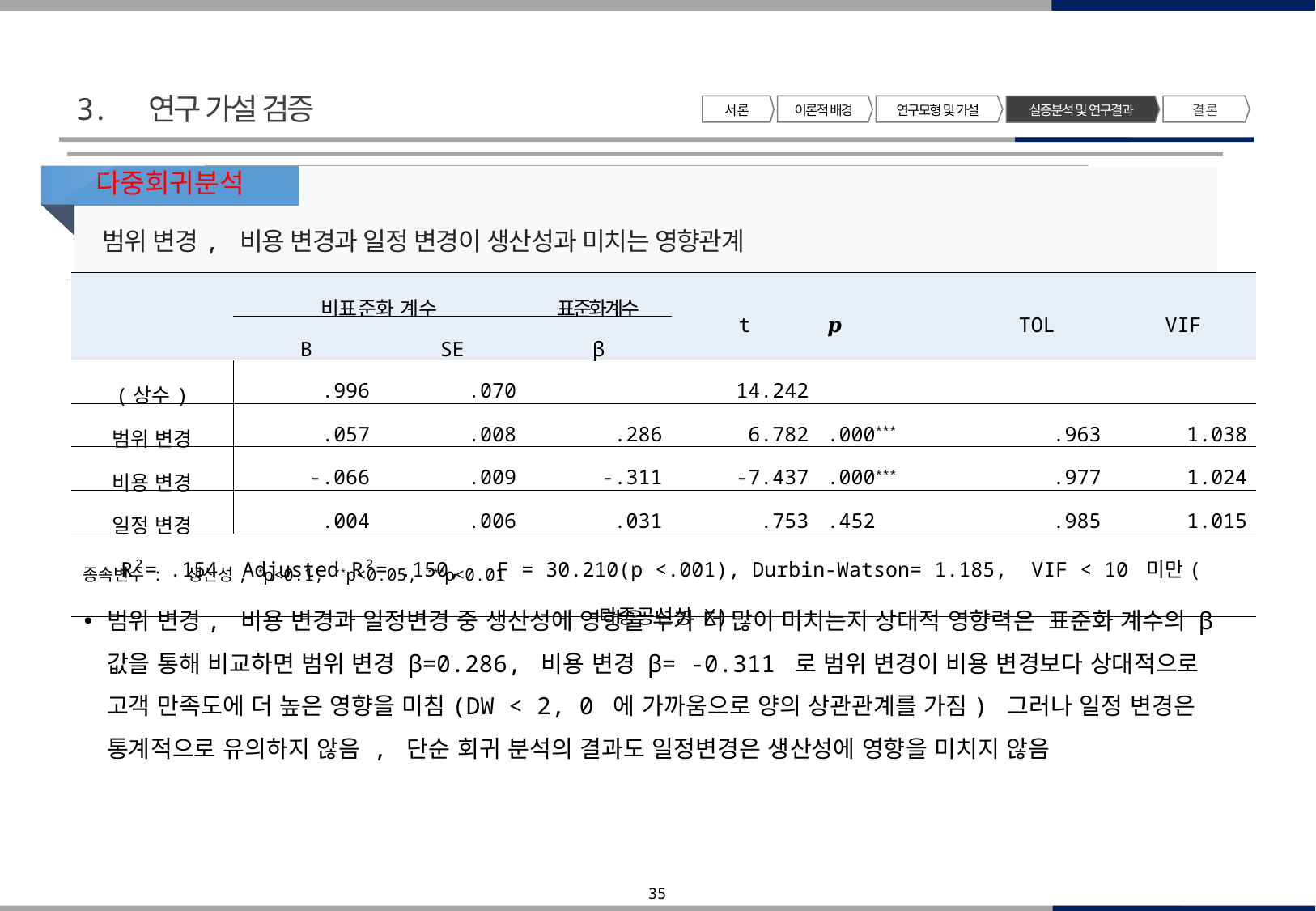

3.  연구 가설 검증
서  론
이론적 배경
연구모형 및 가설
결 론
실증분석 및 연구결과

다중회귀분석

범위 변경, 비용 변경과 일정 변경이 생산성과 미치는 영향관계
|  | 비표준화 계수 |  | 표준화계수 | t | 𝒑 | TOL | VIF |
| --- | --- | --- | --- | --- | --- | --- | --- |
|  | B | SE | β |  |  |  |  |
| (상수) | .996 | .070 |  | 14.242 |  |  |  |
| 범위 변경 | .057 | .008 | .286 | 6.782 | .000\*\*\* | .963 | 1.038 |
| 비용 변경 | -.066 | .009 | -.311 | -7.437 | .000\*\*\* | .977 | 1.024 |
| 일정 변경 | .004 | .006 | .031 | .753 | .452 | .985 | 1.015 |
| R²= .154 Adjusted R²= .150, F = 30.210(p <.001), Durbin-Watson= 1.185, VIF < 10 미만(다중공선성 X) |  |  |  |  |  |  |  |
종속변수 :  생산성, *p<0.1, **p<0.05, ***p<0.01
범위 변경, 비용 변경과 일정변경 중 생산성에 영향을 누가 더 많이 미치는지 상대적 영향력은  표준화 계수의 β값을 통해 비교하면 범위 변경 β=0.286, 비용 변경 β= -0.311 로 범위 변경이 비용 변경보다 상대적으로 고객 만족도에 더 높은 영향을 미침(DW < 2, 0 에 가까움으로 양의 상관관계를 가짐) 그러나 일정 변경은 통계적으로 유의하지 않음 , 단순 회귀 분석의 결과도 일정변경은 생산성에 영향을 미치지 않음